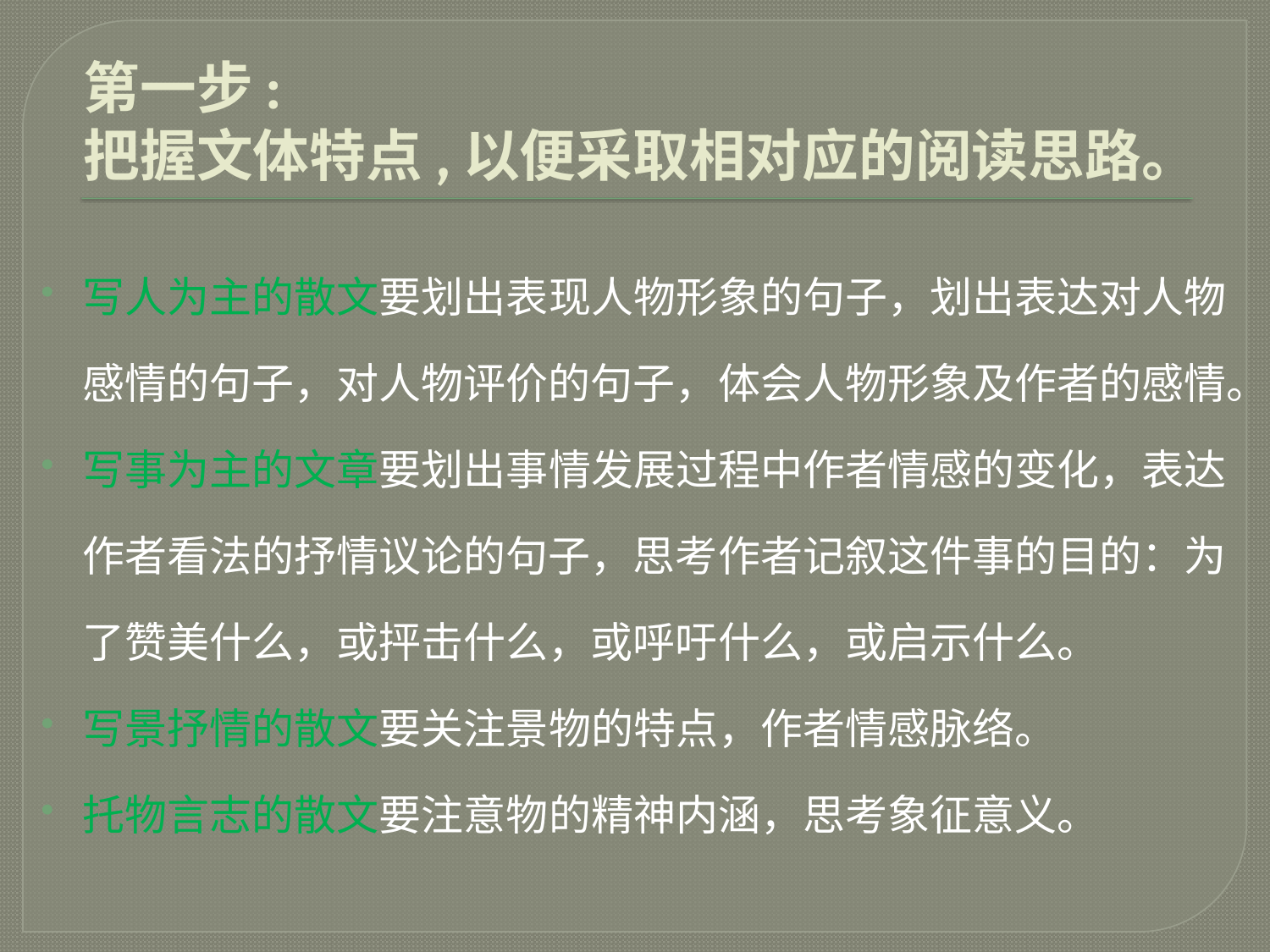

# 第一步: 把握文体特点,以便采取相对应的阅读思路。
写人为主的散文要划出表现人物形象的句子，划出表达对人物感情的句子，对人物评价的句子，体会人物形象及作者的感情。
写事为主的文章要划出事情发展过程中作者情感的变化，表达作者看法的抒情议论的句子，思考作者记叙这件事的目的：为了赞美什么，或抨击什么，或呼吁什么，或启示什么。
写景抒情的散文要关注景物的特点，作者情感脉络。
托物言志的散文要注意物的精神内涵，思考象征意义。